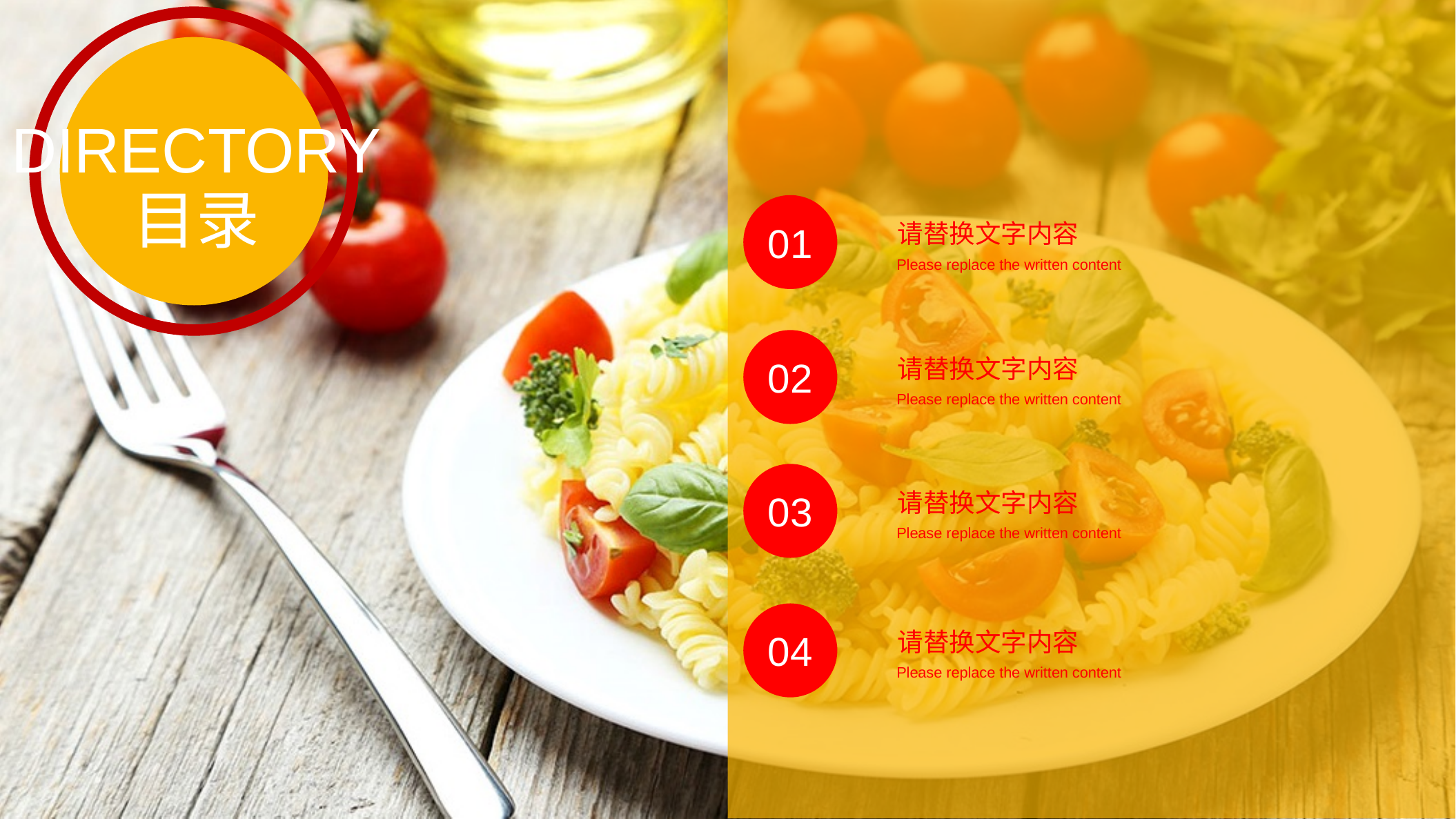

DIRECTORY
目录
01
请替换文字内容
Please replace the written content
02
请替换文字内容
Please replace the written content
03
请替换文字内容
Please replace the written content
04
请替换文字内容
Please replace the written content